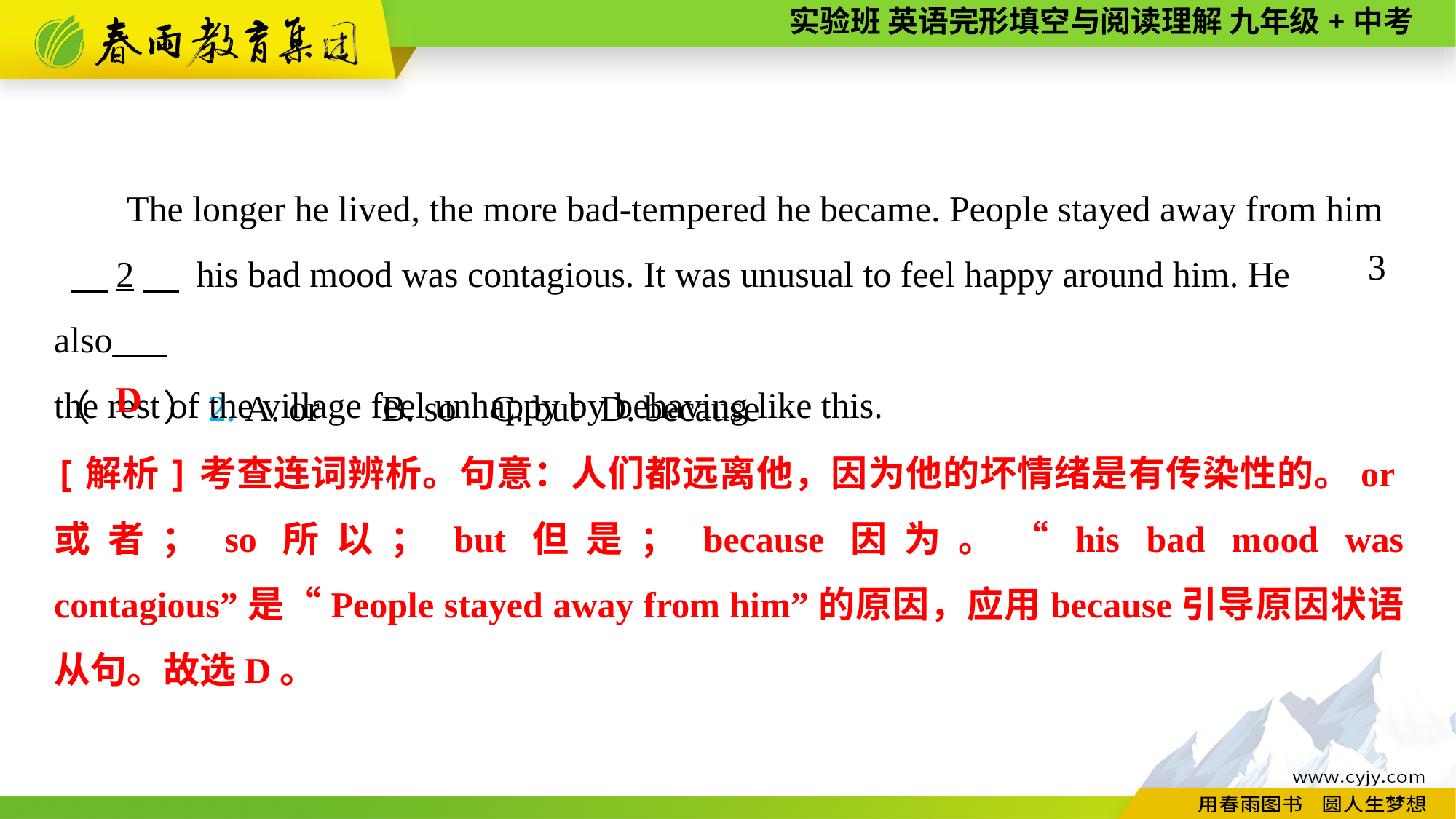

The longer he lived, the more bad-tempered he became. People stayed away from him
 　2　 his bad mood was contagious. It was unusual to feel happy around him. He also___
the rest of the village feel unhappy by behaving like this.
　3
（　　）2. A. or	B. so	C. but	D. because
D
[解析]考查连词辨析。句意：人们都远离他，因为他的坏情绪是有传染性的。or或者；so所以；but但是；because因为。“his bad mood was contagious”是“People stayed away from him”的原因，应用because引导原因状语从句。故选D。